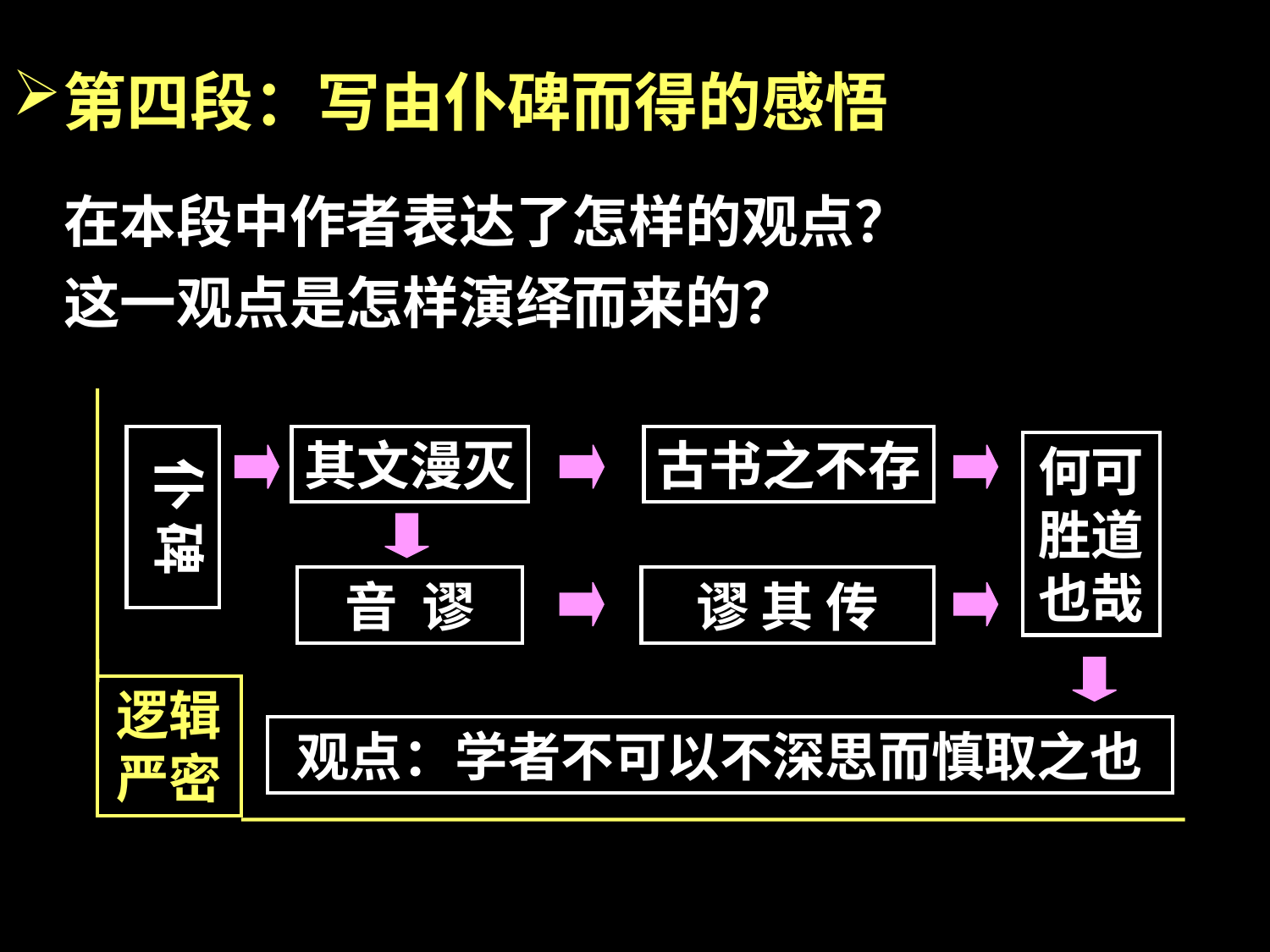

第四段：写由仆碑而得的感悟
在本段中作者表达了怎样的观点？
这一观点是怎样演绎而来的？

仆 碑
其文漫灭
古书之不存
何可胜道也哉

音  谬
谬 其 传

逻辑严密
观点：学者不可以不深思而慎取之也